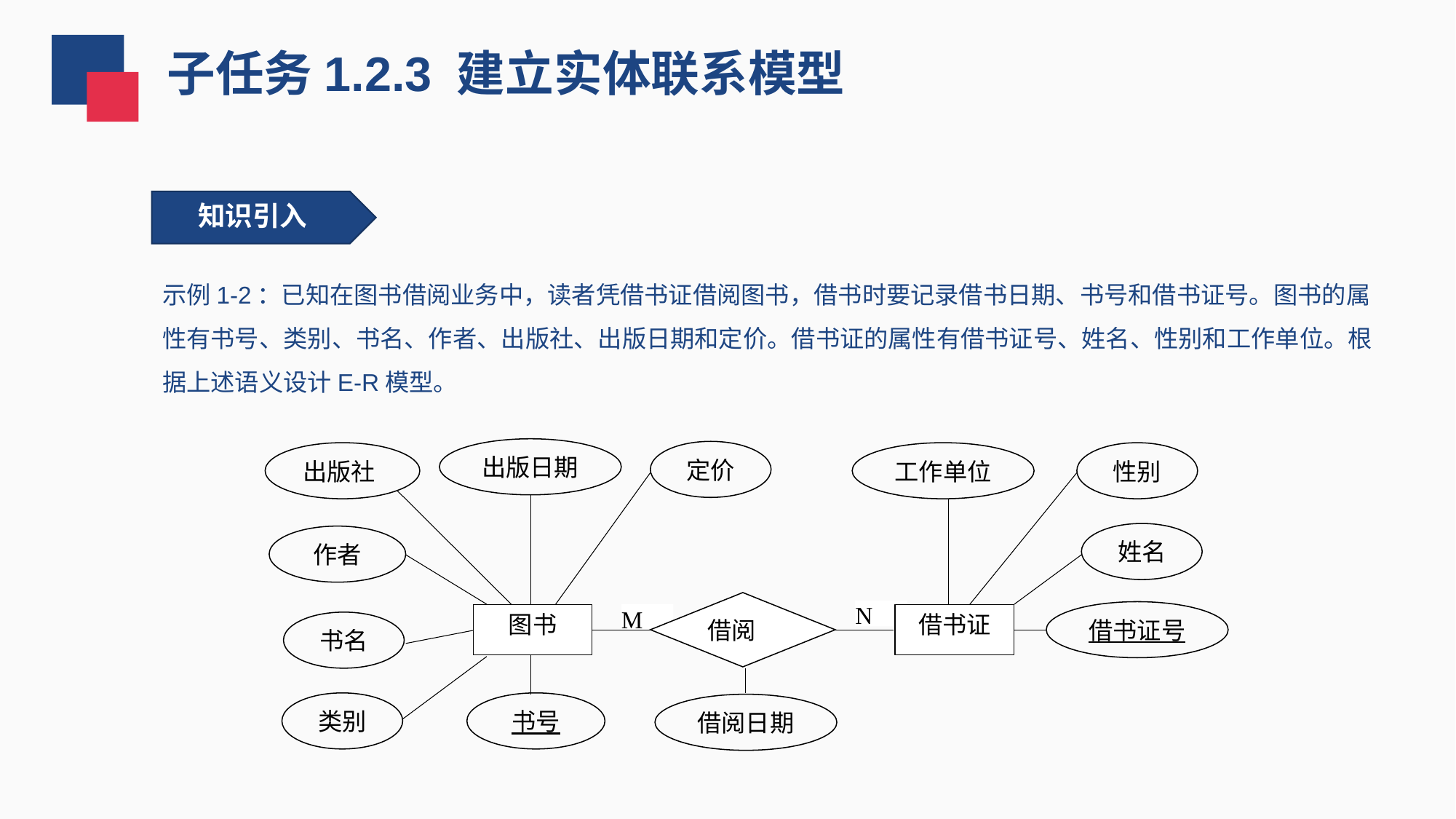

子任务1.2.3 建立实体联系模型

 知识引入
示例1-2：已知在图书借阅业务中，读者凭借书证借阅图书，借书时要记录借书日期、书号和借书证号。图书的属性有书号、类别、书名、作者、出版社、出版日期和定价。借书证的属性有借书证号、姓名、性别和工作单位。根据上述语义设计E-R模型。
出版日期
定价
出版社
工作单位
性别
姓名
作者
借阅
N
借书证号
图书
M
借书证
书名
书号
类别
借阅日期